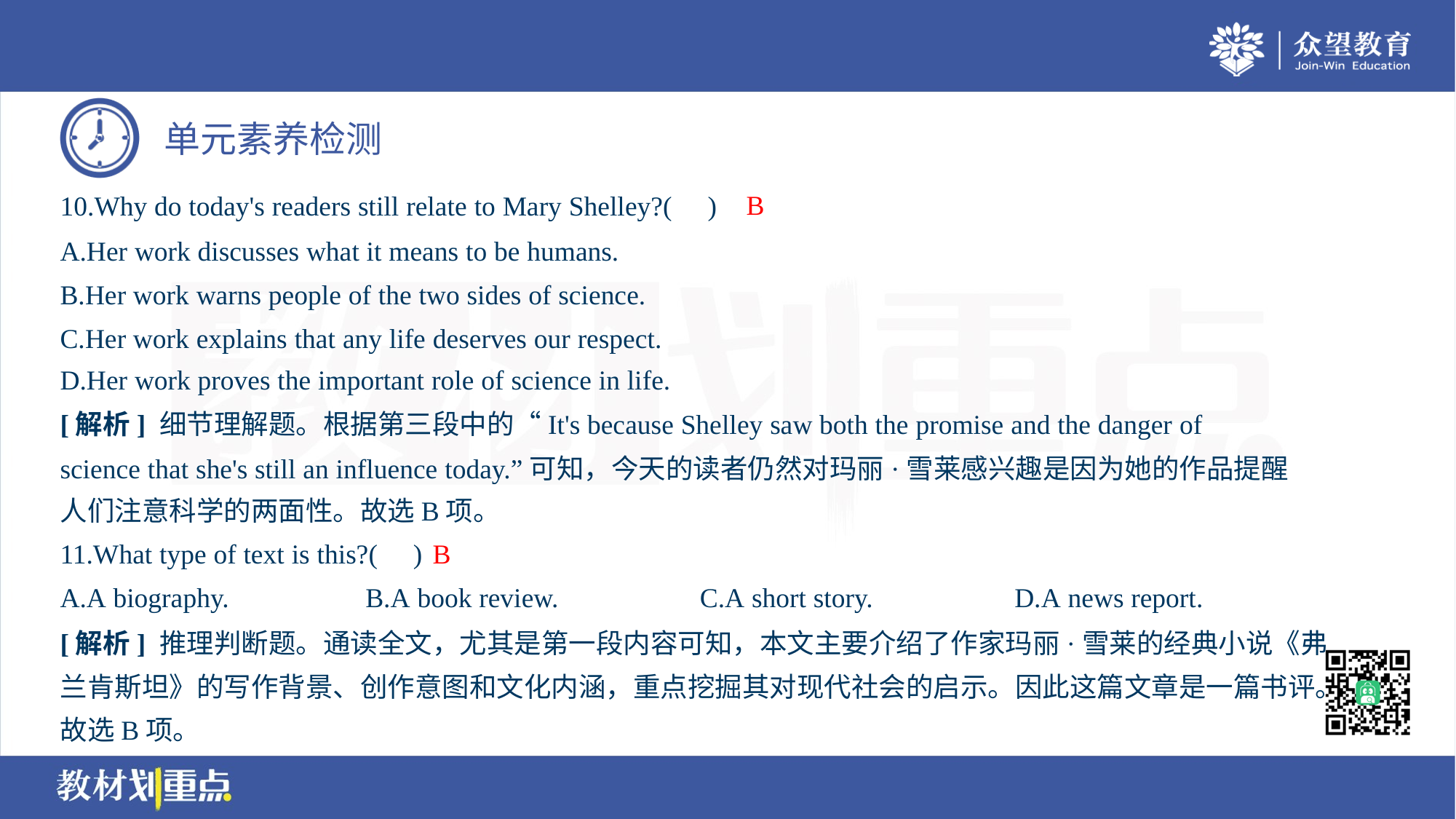

B
10.Why do today's readers still relate to Mary Shelley?(     )
A.Her work discusses what it means to be humans.
B.Her work warns people of the two sides of science.
C.Her work explains that any life deserves our respect.
D.Her work proves the important role of science in life.
[解析] 细节理解题。根据第三段中的“It's because Shelley saw both the promise and the danger of
science that she's still an influence today.”可知，今天的读者仍然对玛丽·雪莱感兴趣是因为她的作品提醒
人们注意科学的两面性。故选B项。
B
11.What type of text is this?(     )
A.A biography.	B.A book review.	C.A short story.	D.A news report.
[解析] 推理判断题。通读全文，尤其是第一段内容可知，本文主要介绍了作家玛丽·雪莱的经典小说《弗
兰肯斯坦》的写作背景、创作意图和文化内涵，重点挖掘其对现代社会的启示。因此这篇文章是一篇书评。
故选B项。